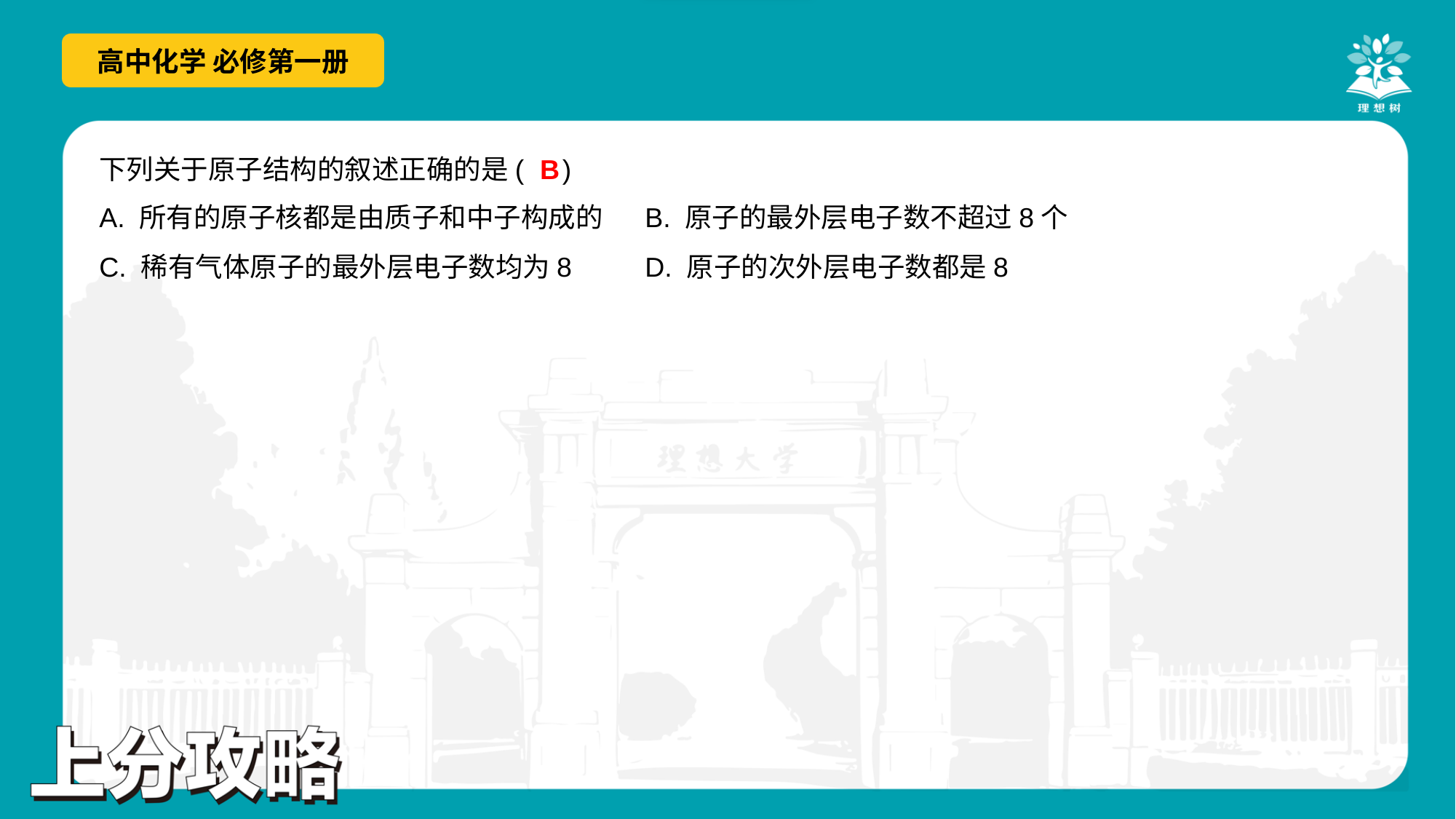

B
下列关于原子结构的叙述正确的是(     )
A. 所有的原子核都是由质子和中子构成的	B. 原子的最外层电子数不超过8个
C. 稀有气体原子的最外层电子数均为8	D. 原子的次外层电子数都是8